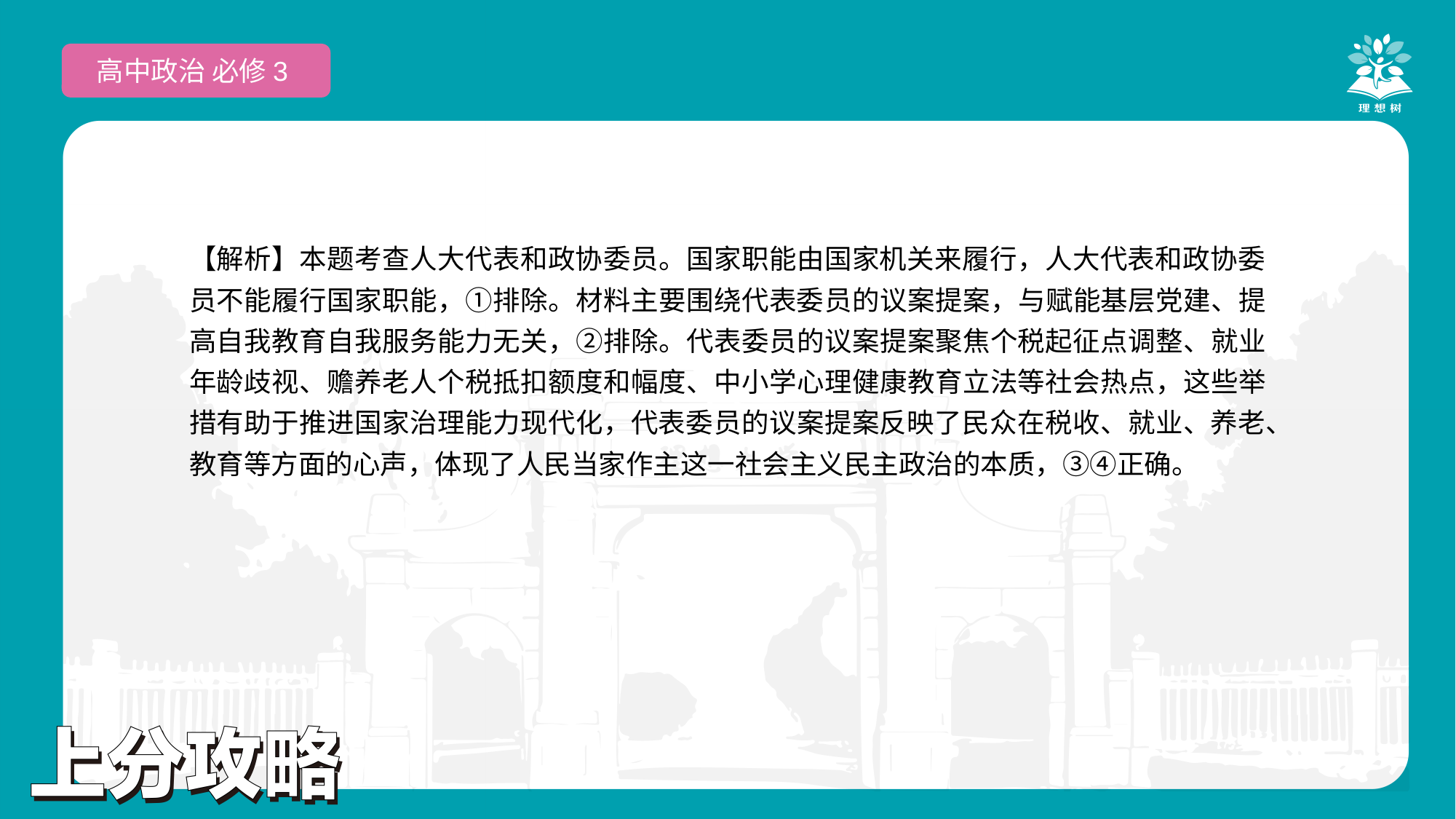

高中政治 必修3
【解析】本题考查人大代表和政协委员。国家职能由国家机关来履行，人大代表和政协委员不能履行国家职能，①排除。材料主要围绕代表委员的议案提案，与赋能基层党建、提高自我教育自我服务能力无关，②排除。代表委员的议案提案聚焦个税起征点调整、就业年龄歧视、赡养老人个税抵扣额度和幅度、中小学心理健康教育立法等社会热点，这些举措有助于推进国家治理能力现代化，代表委员的议案提案反映了民众在税收、就业、养老、教育等方面的心声，体现了人民当家作主这一社会主义民主政治的本质，③④正确。